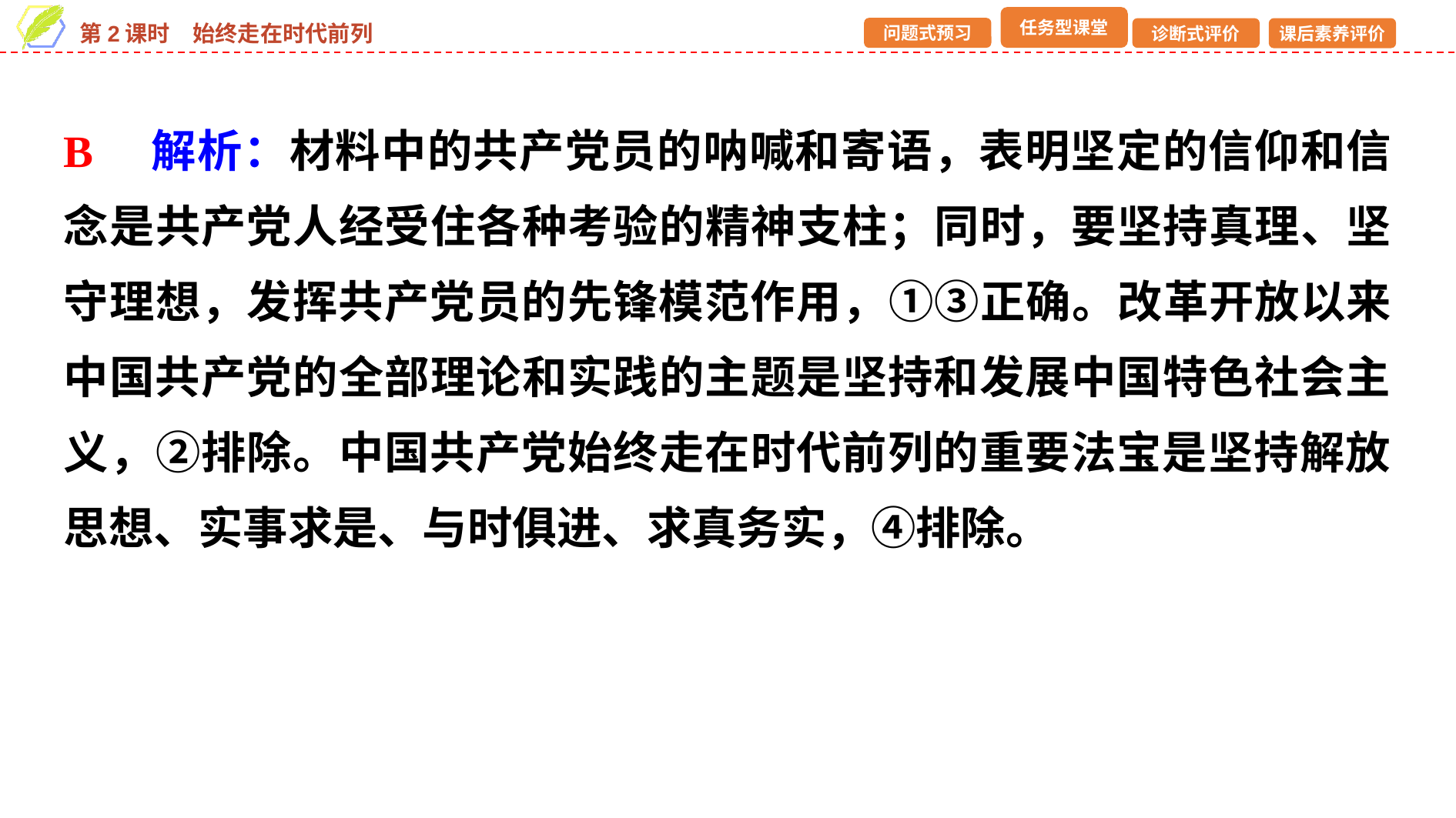

B　解析：材料中的共产党员的呐喊和寄语，表明坚定的信仰和信念是共产党人经受住各种考验的精神支柱；同时，要坚持真理、坚守理想，发挥共产党员的先锋模范作用，①③正确。改革开放以来中国共产党的全部理论和实践的主题是坚持和发展中国特色社会主义，②排除。中国共产党始终走在时代前列的重要法宝是坚持解放思想、实事求是、与时俱进、求真务实，④排除。